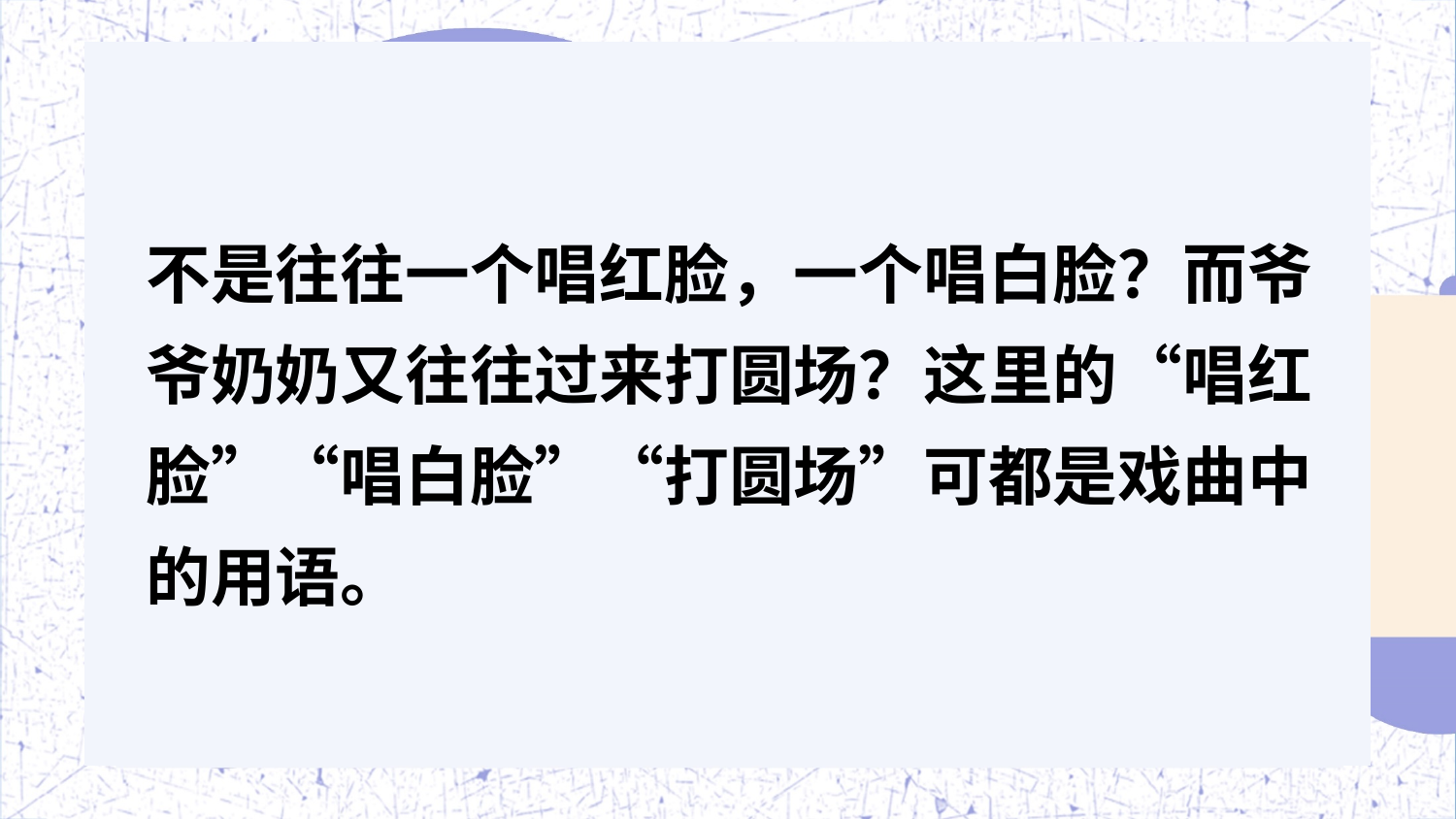

不是往往一个唱红脸，一个唱白脸？而爷爷奶奶又往往过来打圆场？这里的“唱红脸”“唱白脸”“打圆场”可都是戏曲中的用语。